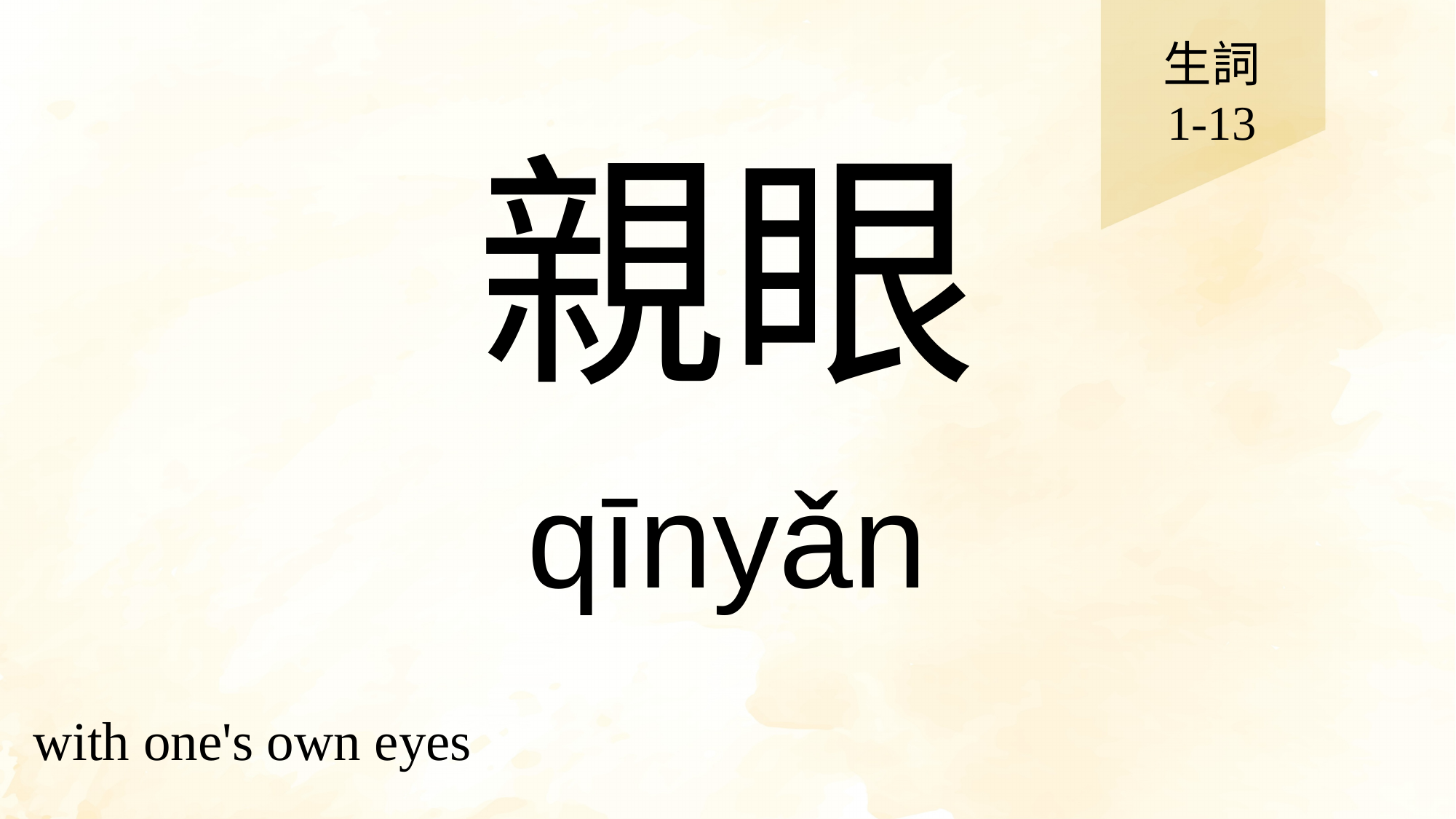

生詞
1-13
# 親眼
qīnyǎn
with one's own eyes